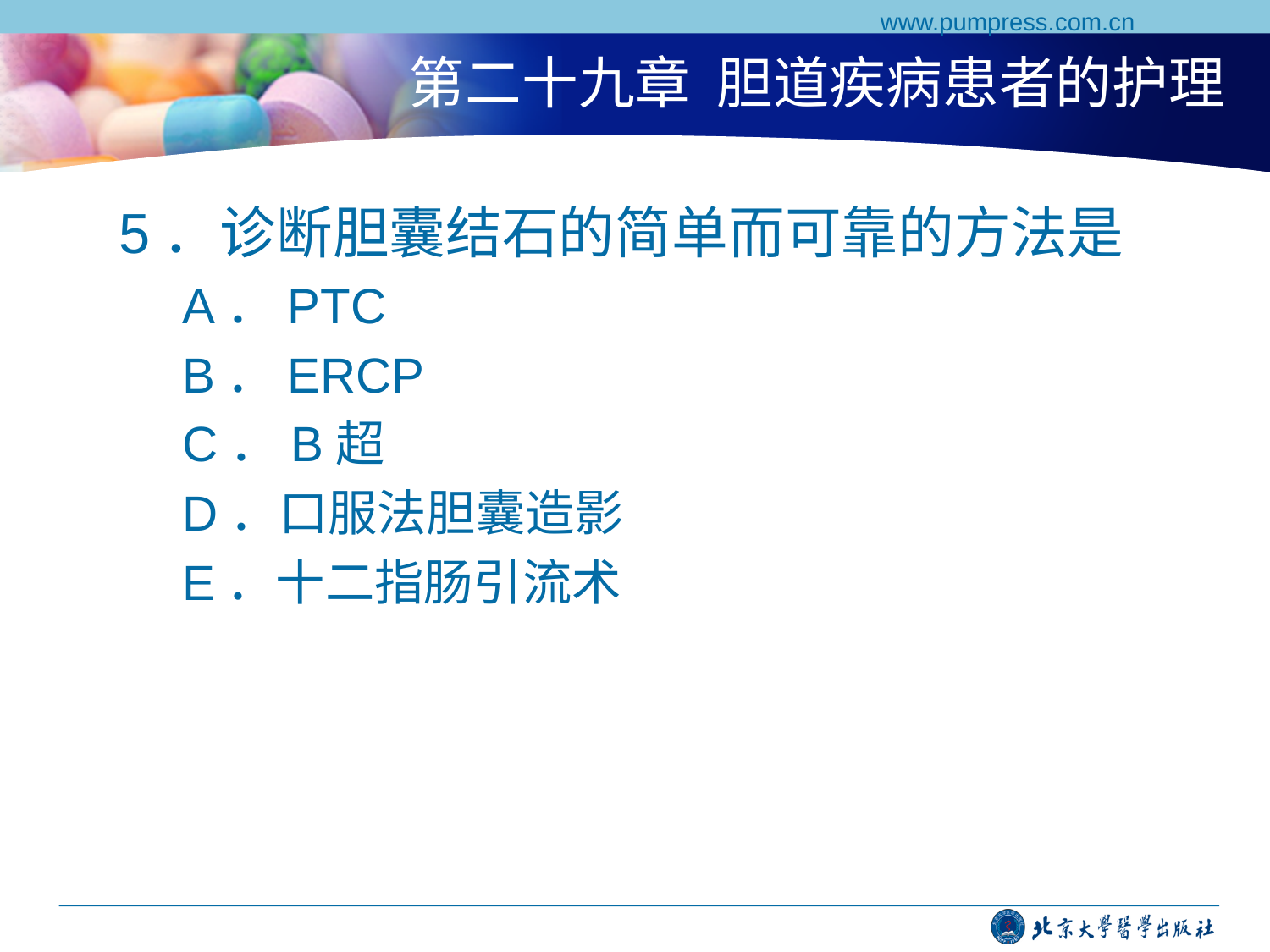

www.pumpress.com.cn
# 第二十九章  胆道疾病患者的护理
5．诊断胆囊结石的简单而可靠的方法是
A．PTC
B．ERCP
C．B超
D．口服法胆囊造影
E．十二指肠引流术